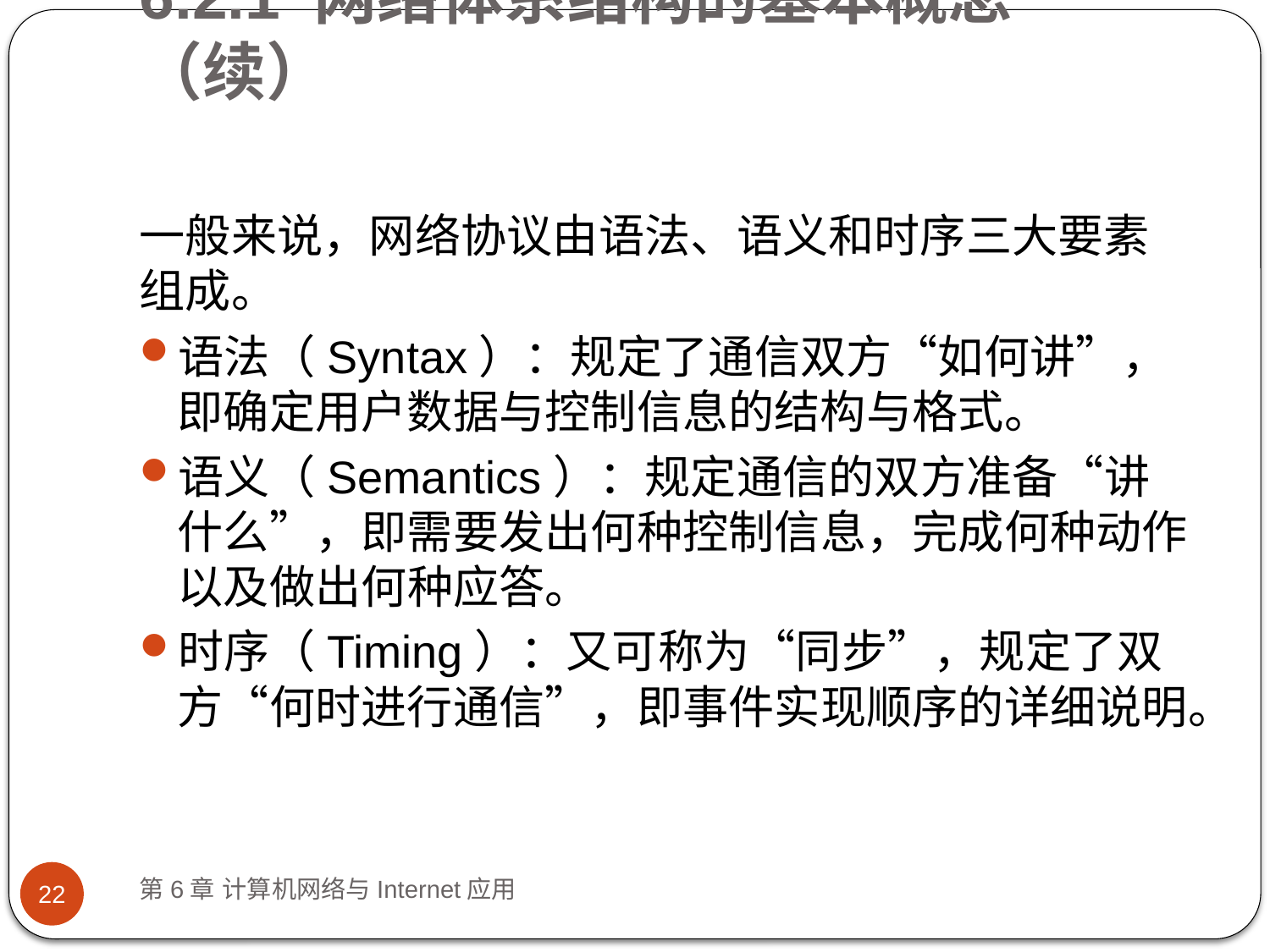

# 6.2.1 网络体系结构的基本概念（续）
一般来说，网络协议由语法、语义和时序三大要素组成。
语法（Syntax）：规定了通信双方“如何讲”，即确定用户数据与控制信息的结构与格式。
语义（Semantics）：规定通信的双方准备“讲什么”，即需要发出何种控制信息，完成何种动作以及做出何种应答。
时序（Timing）：又可称为“同步”，规定了双方“何时进行通信”，即事件实现顺序的详细说明。

第6章 计算机网络与Internet应用
22